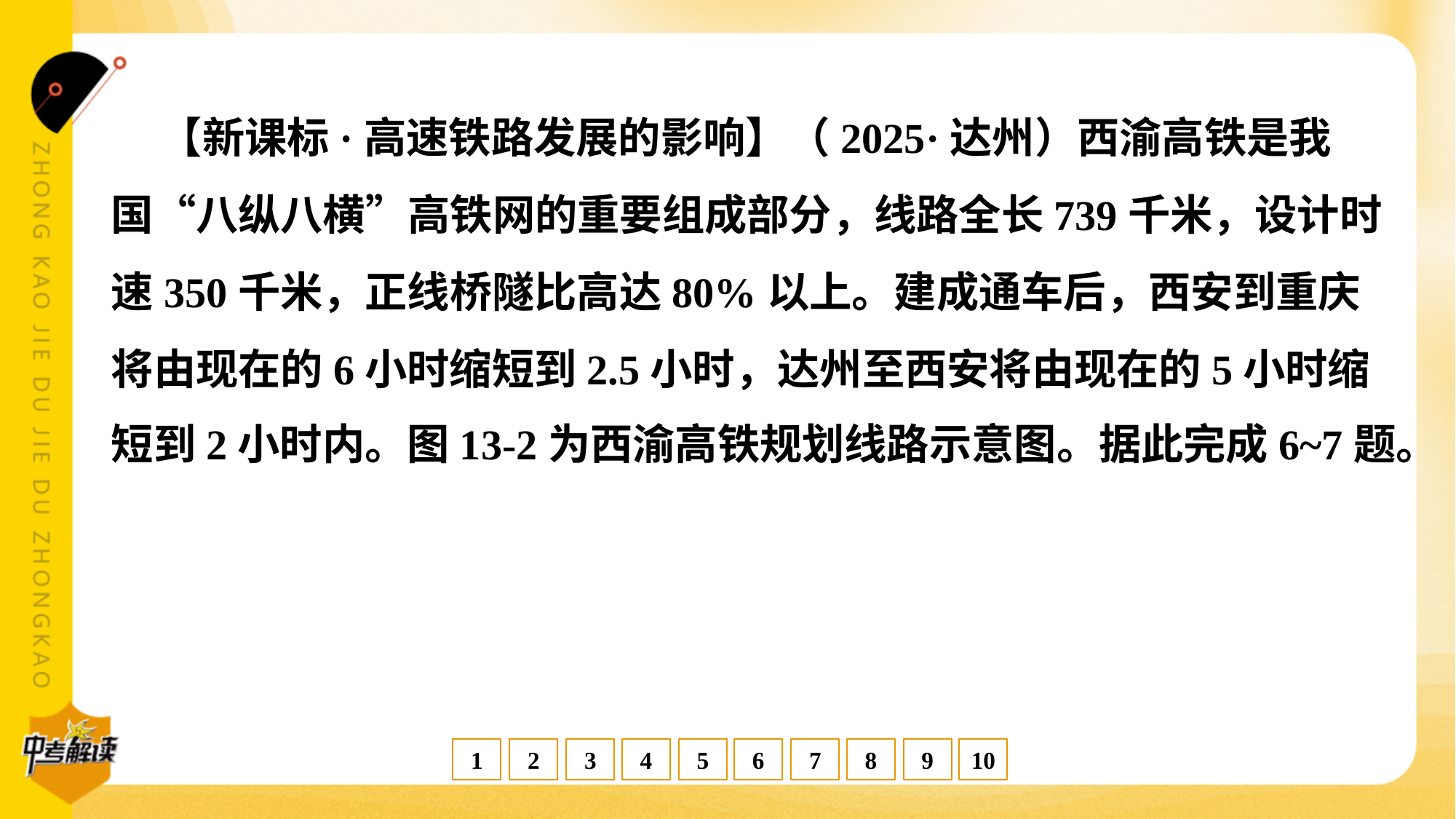

【新课标·高速铁路发展的影响】（2025·达州）西渝高铁是我
国“八纵八横”高铁网的重要组成部分，线路全长739千米，设计时
速350千米，正线桥隧比高达80%以上。建成通车后，西安到重庆
将由现在的6小时缩短到2.5小时，达州至西安将由现在的5小时缩
短到2小时内。图13-2为西渝高铁规划线路示意图。据此完成6~7题。